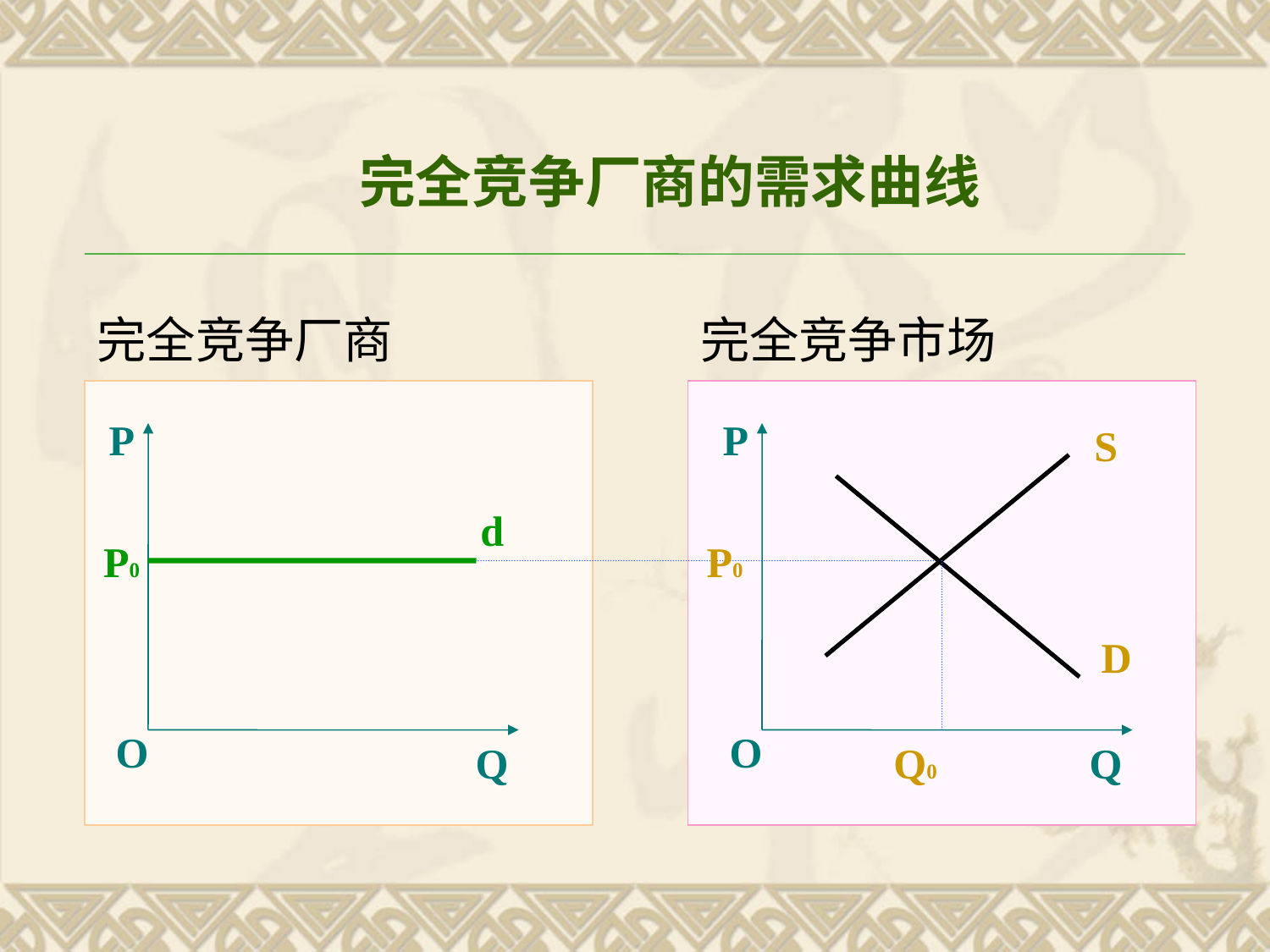

完全竞争厂商的需求曲线

完全竞争厂商
完全竞争市场

P
P

S

d
P0
P0

D
O

O

Q
Q0
Q